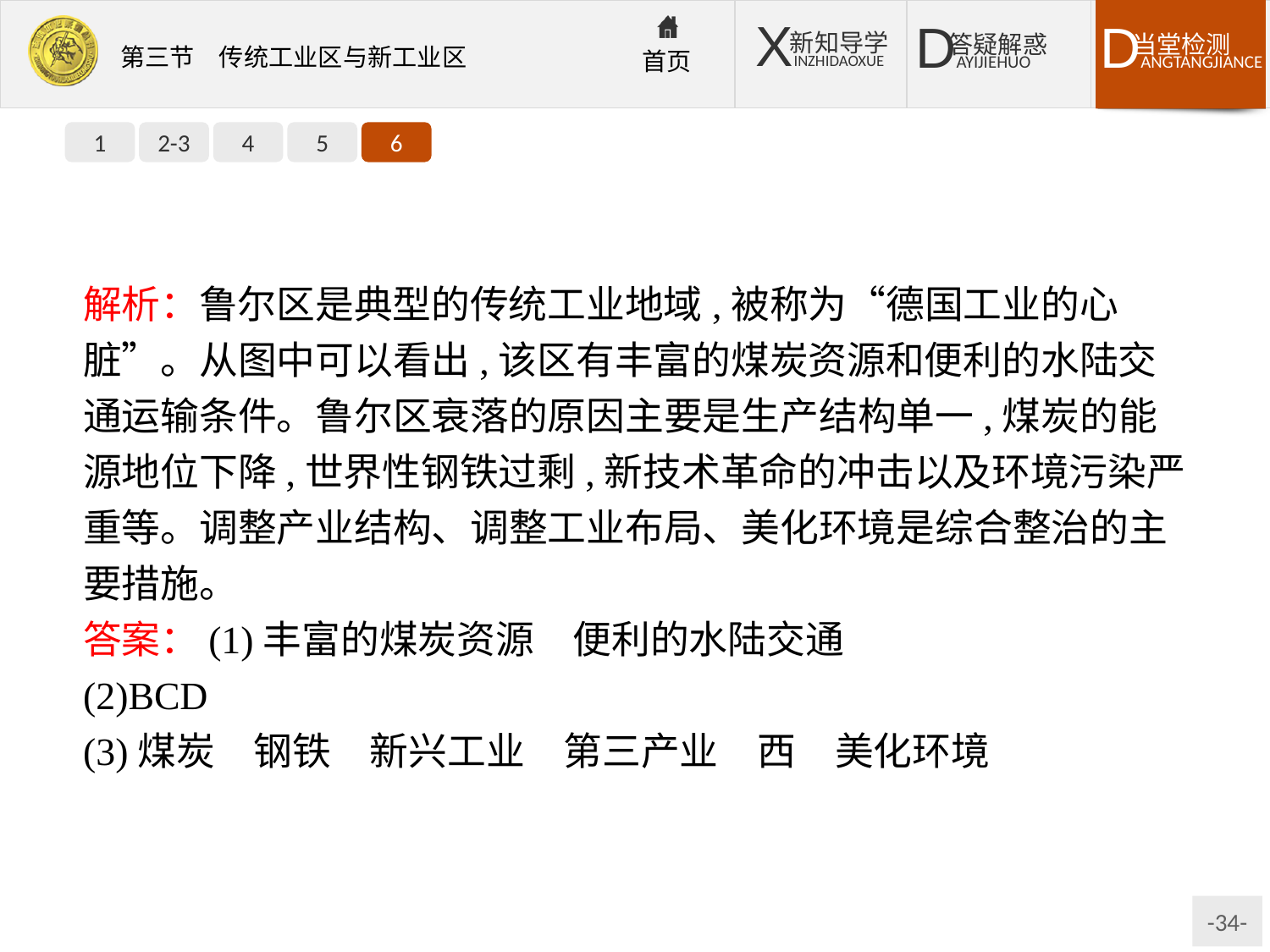

1
2-3
4
5
6
解析：鲁尔区是典型的传统工业地域,被称为“德国工业的心脏”。从图中可以看出,该区有丰富的煤炭资源和便利的水陆交通运输条件。鲁尔区衰落的原因主要是生产结构单一,煤炭的能源地位下降,世界性钢铁过剩,新技术革命的冲击以及环境污染严重等。调整产业结构、调整工业布局、美化环境是综合整治的主要措施。
答案：(1)丰富的煤炭资源　便利的水陆交通
(2)BCD
(3)煤炭　钢铁　新兴工业　第三产业　西　美化环境